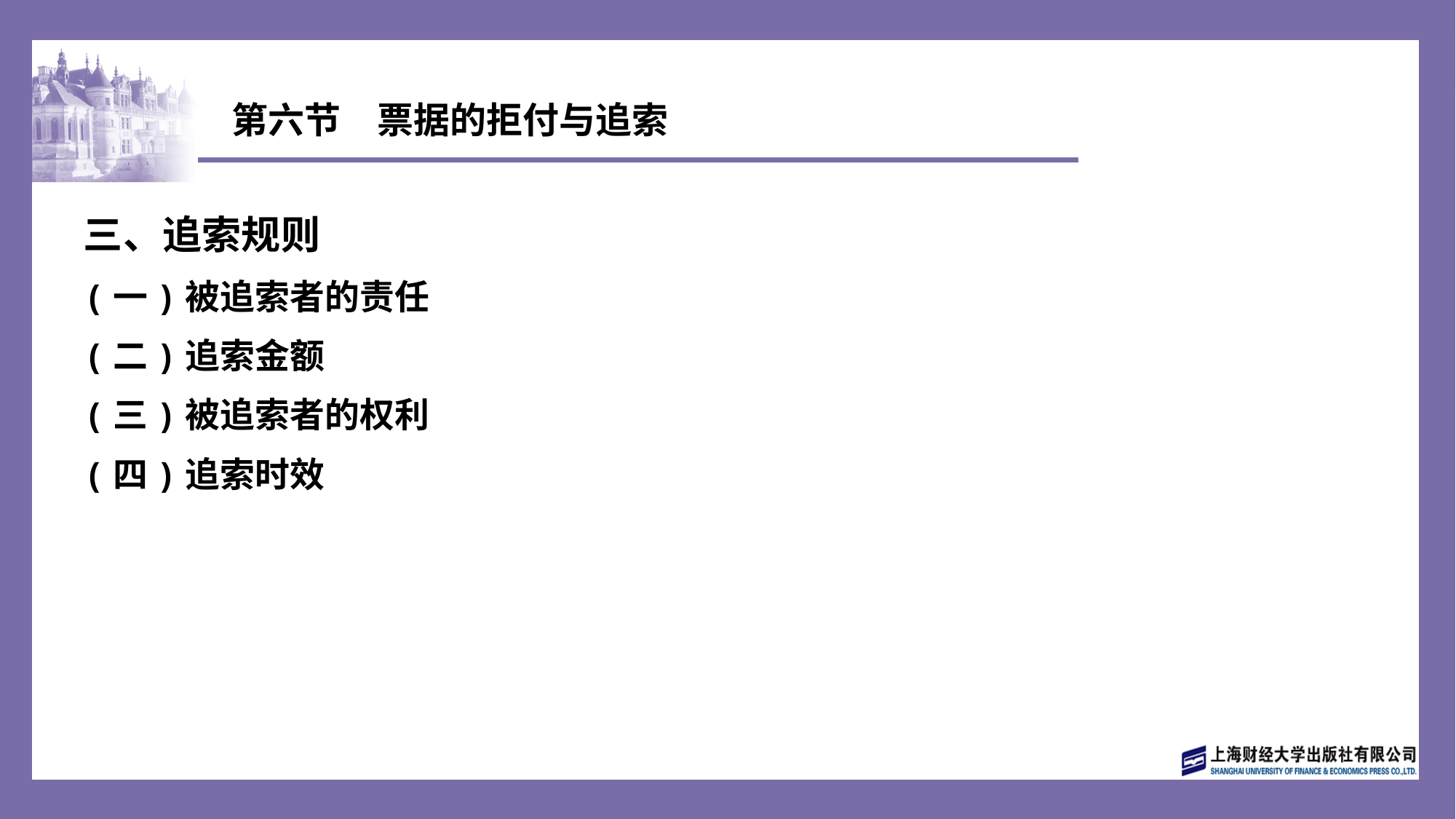

# 第六节　票据的拒付与追索
三、追索规则
(一)被追索者的责任
(二)追索金额
(三)被追索者的权利
(四)追索时效